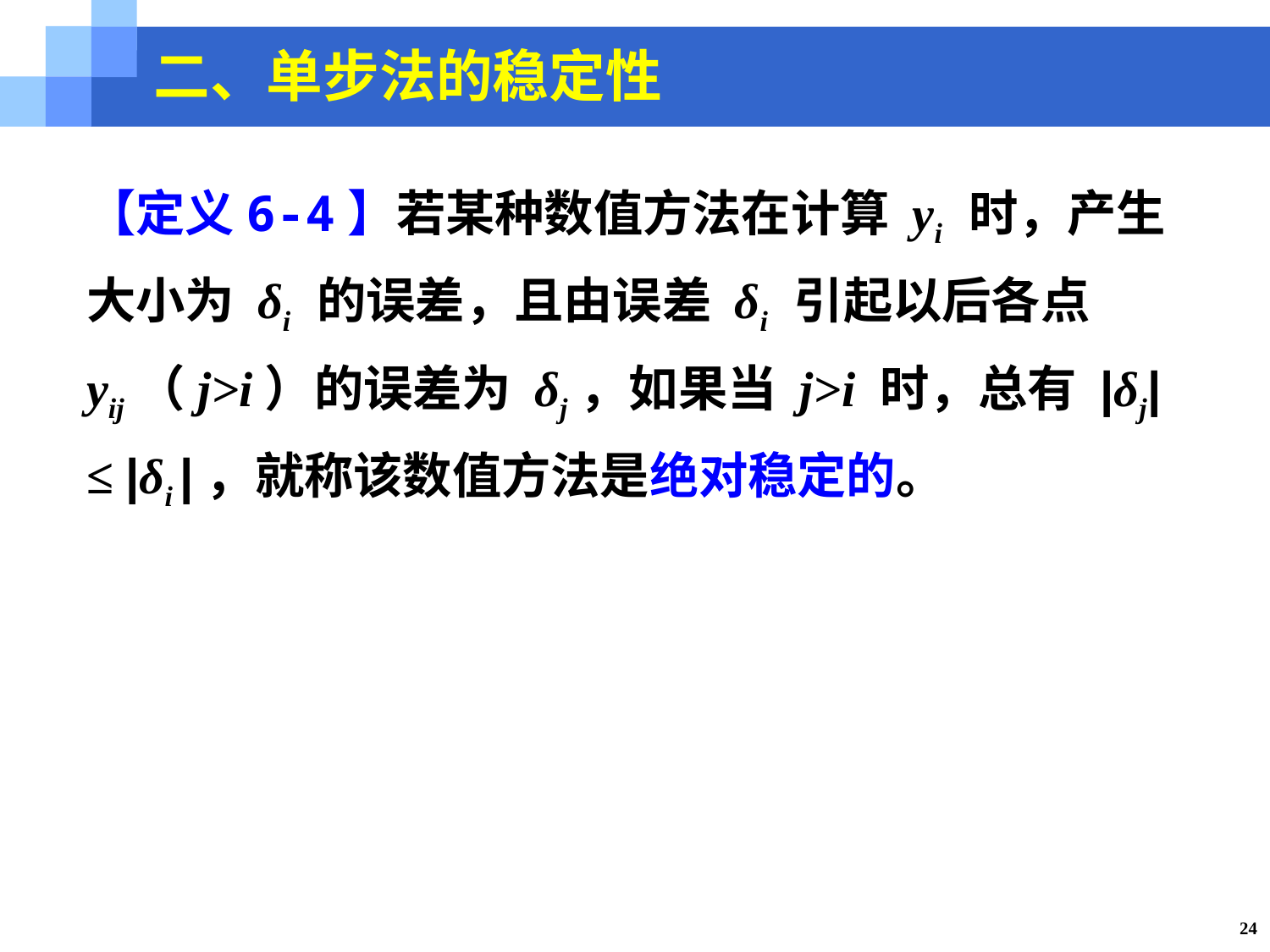

二、单步法的稳定性
【定义6-4】若某种数值方法在计算 yi  时，产生大小为 δi  的误差，且由误差 δi  引起以后各点 yij（j>i）的误差为 δj，如果当 j>i 时，总有 |δj| ≤ |δi |，就称该数值方法是绝对稳定的。
24